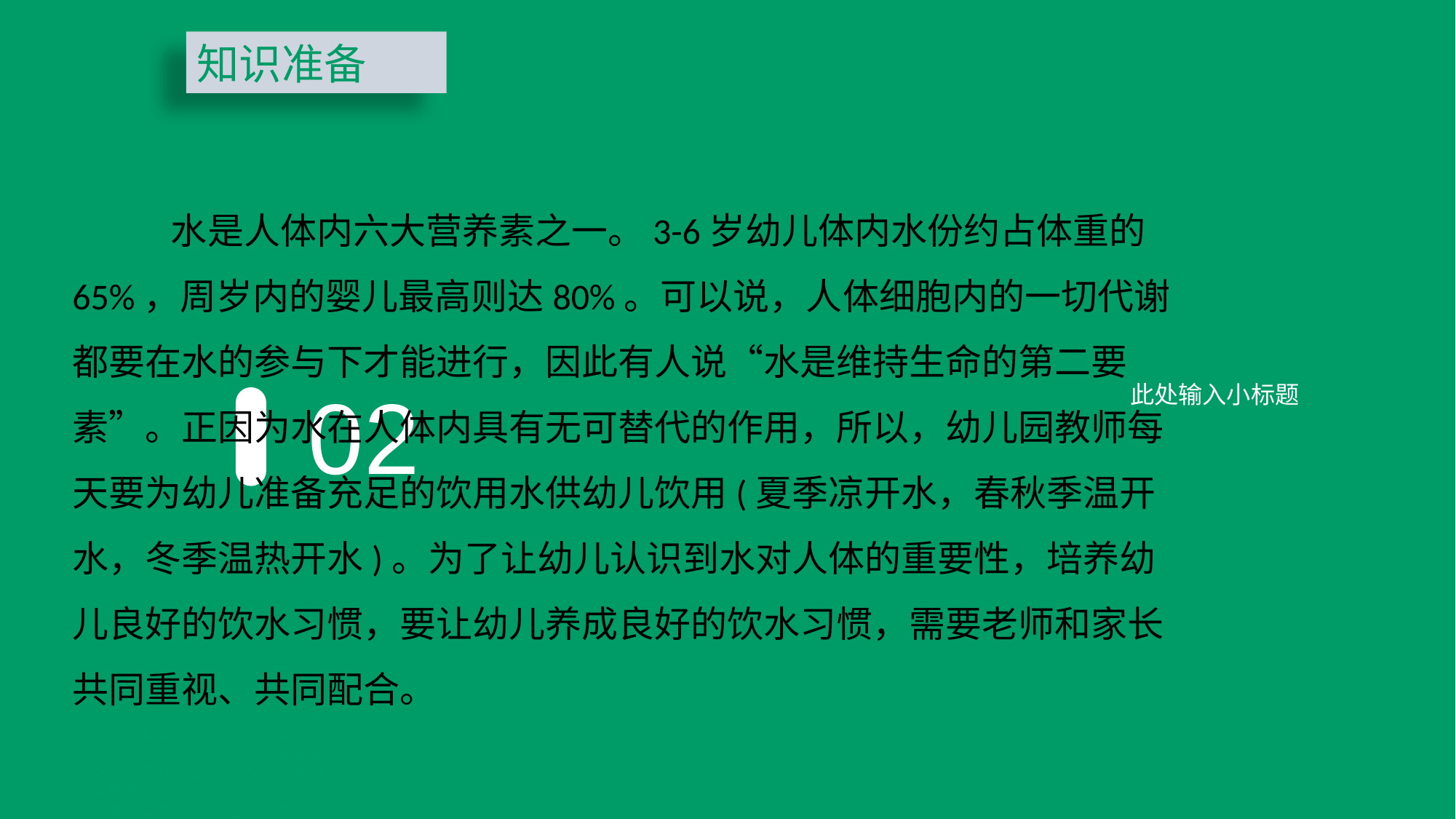

知识准备
01
           水是人体内六大营养素之一。3-6岁幼儿体内水份约占体重的65%，周岁内的婴儿最高则达80%。可以说，人体细胞内的一切代谢都要在水的参与下才能进行，因此有人说“水是维持生命的第二要素”。正因为水在人体内具有无可替代的作用，所以，幼儿园教师每天要为幼儿准备充足的饮用水供幼儿饮用(夏季凉开水，春秋季温开水，冬季温热开水)。为了让幼儿认识到水对人体的重要性，培养幼儿良好的饮水习惯，要让幼儿养成良好的饮水习惯，需要老师和家长共同重视、共同配合。

02
此处输入小标题

03